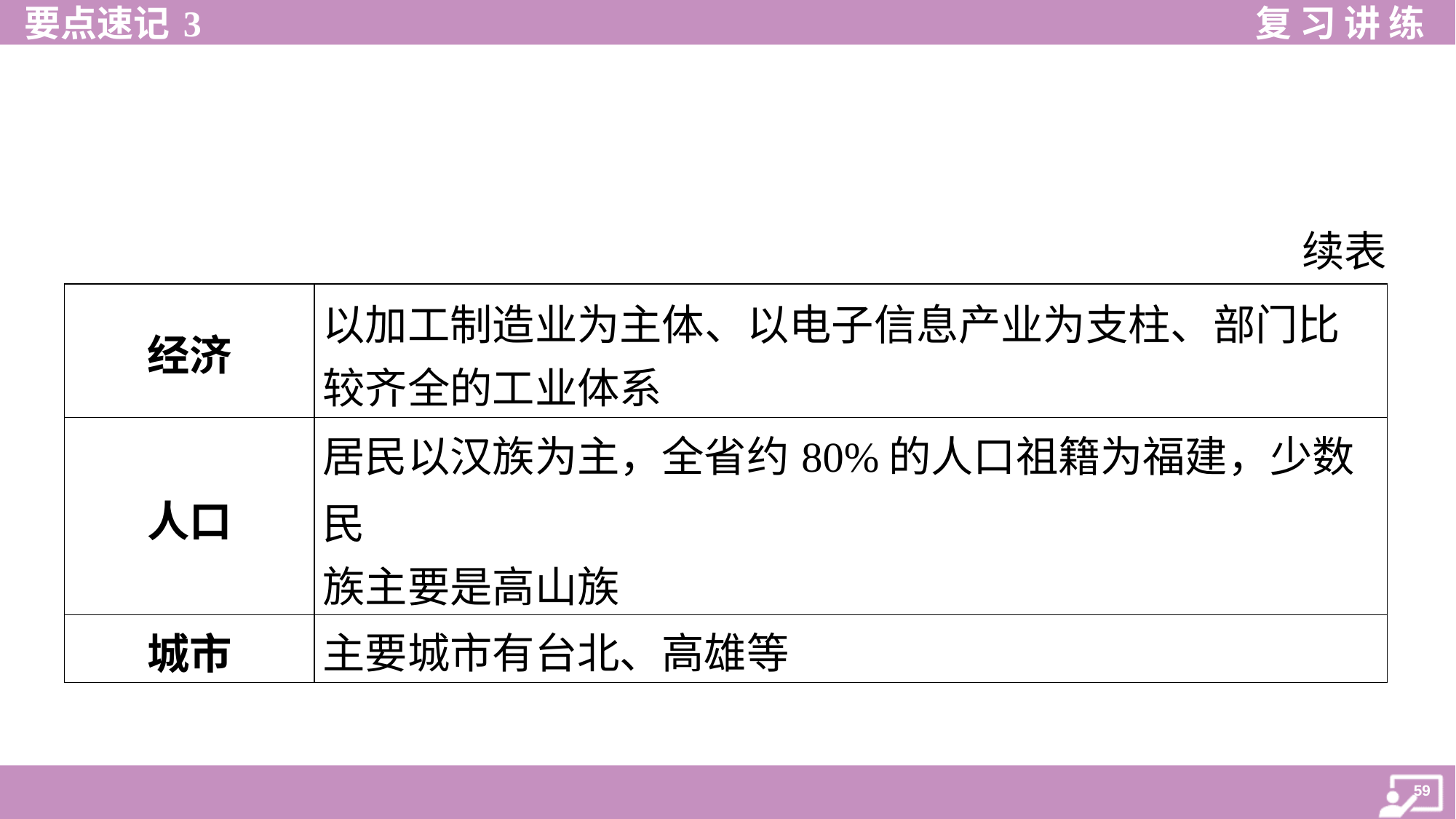

续表
| 经济 | 以加工制造业为主体、以电子信息产业为支柱、部门比 较齐全的工业体系 |
| --- | --- |
| 人口 | 居民以汉族为主，全省约80%的人口祖籍为福建，少数民 族主要是高山族 |
| 城市 | 主要城市有台北、高雄等 |